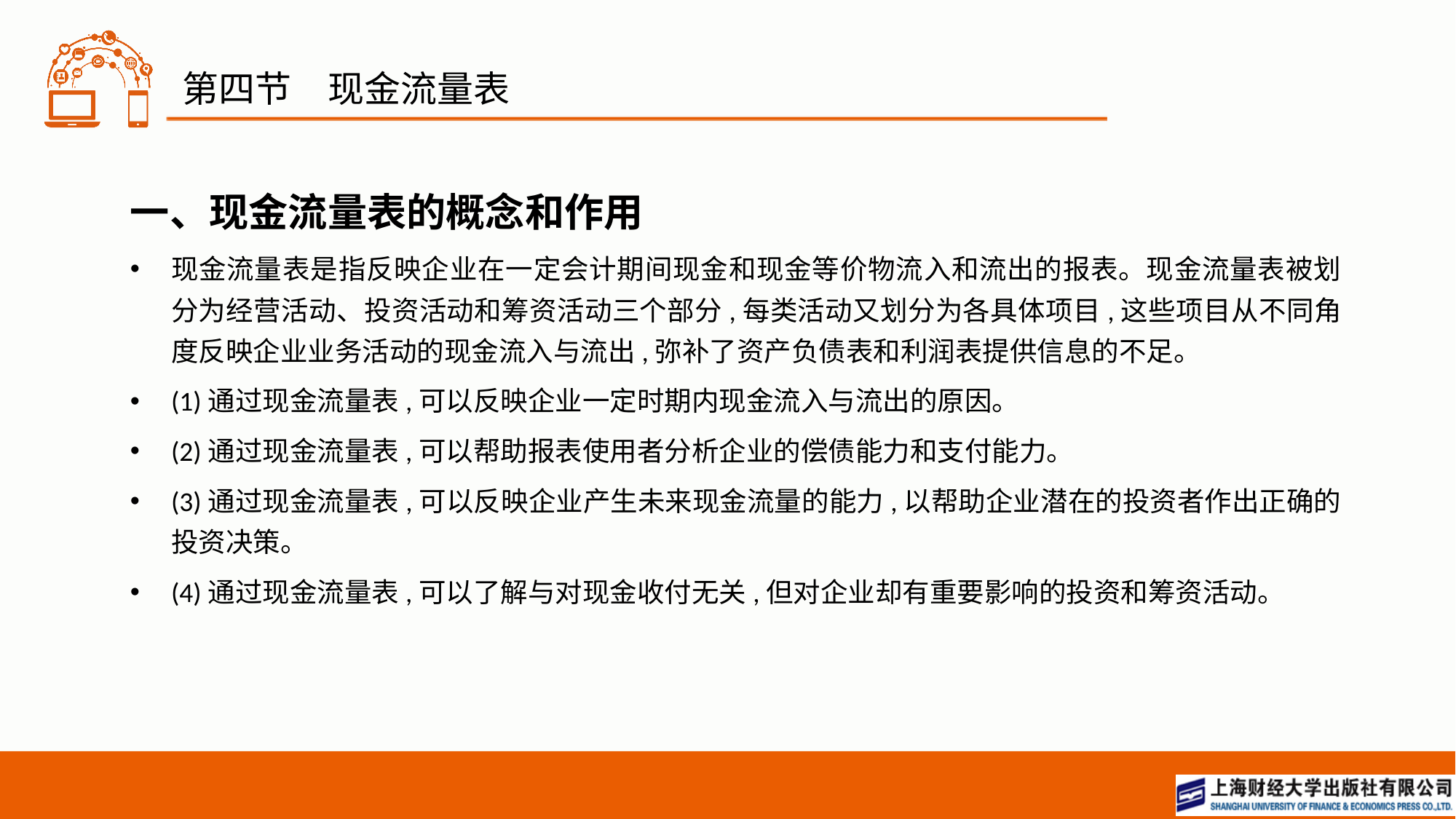

# 第四节　现金流量表
一、现金流量表的概念和作用
现金流量表是指反映企业在一定会计期间现金和现金等价物流入和流出的报表。现金流量表被划分为经营活动、投资活动和筹资活动三个部分,每类活动又划分为各具体项目,这些项目从不同角度反映企业业务活动的现金流入与流出,弥补了资产负债表和利润表提供信息的不足。
(1)通过现金流量表,可以反映企业一定时期内现金流入与流出的原因。
(2)通过现金流量表,可以帮助报表使用者分析企业的偿债能力和支付能力。
(3)通过现金流量表,可以反映企业产生未来现金流量的能力,以帮助企业潜在的投资者作出正确的投资决策。
(4)通过现金流量表,可以了解与对现金收付无关,但对企业却有重要影响的投资和筹资活动。